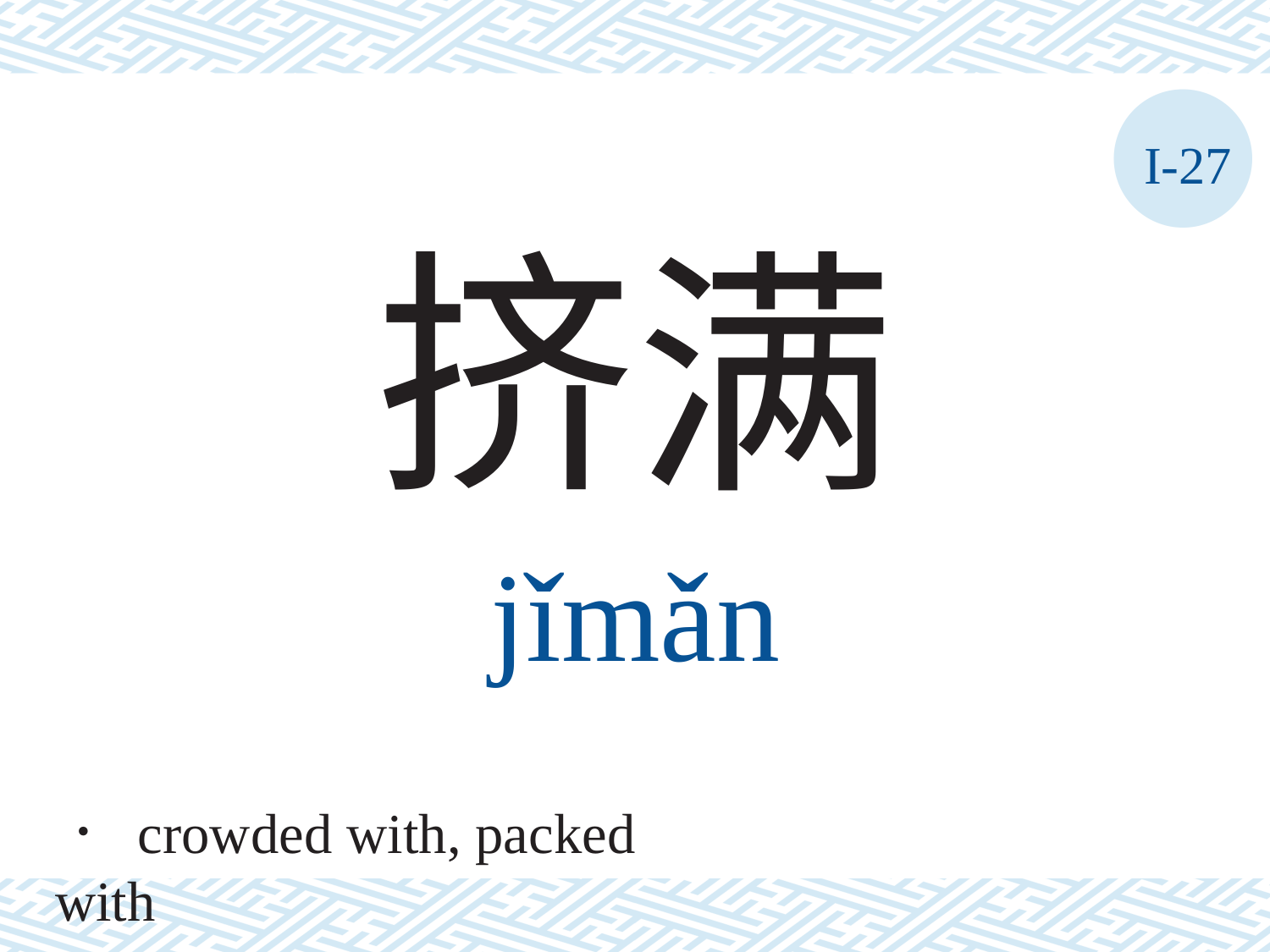

I-27
挤满
jǐmǎn
． crowded with, packed with